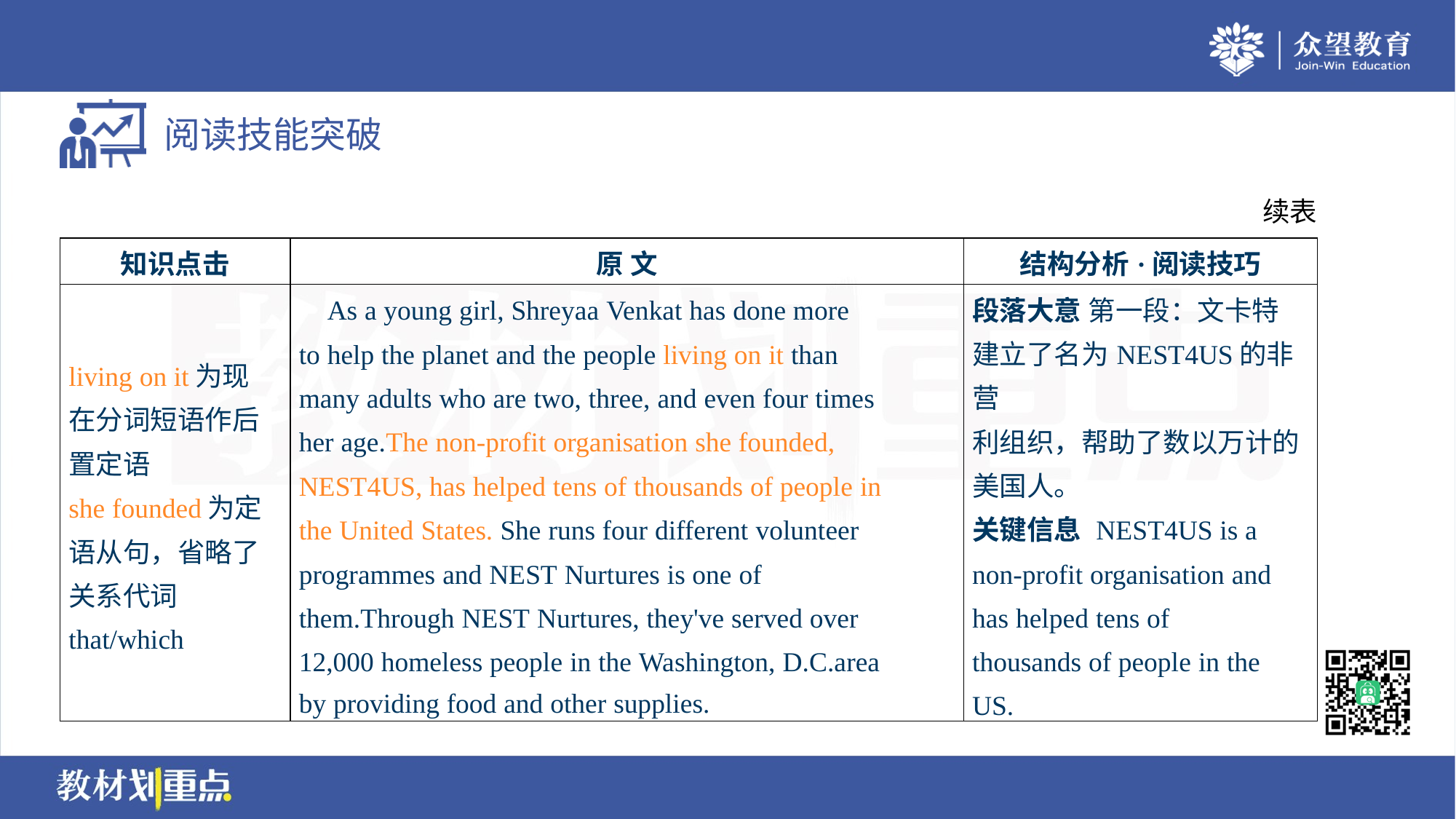

续表
| 知识点击 | 原 文 | 结构分析·阅读技巧 |
| --- | --- | --- |
| living on it为现 在分词短语作后 置定语 she founded为定 语从句，省略了 关系代词 that/which | As a young girl, Shreyaa Venkat has done more to help the planet and the people living on it than many adults who are two, three, and even four times her age.The non-profit organisation she founded, NEST4US, has helped tens of thousands of people in the United States. She runs four different volunteer programmes and NEST Nurtures is one of them.Through NEST Nurtures, they've served over 12,000 homeless people in the Washington, D.C.area by providing food and other supplies. | 段落大意 第一段：文卡特 建立了名为NEST4US的非营 利组织，帮助了数以万计的 美国人。 关键信息 NEST4US is a non-profit organisation and has helped tens of thousands of people in the US. |